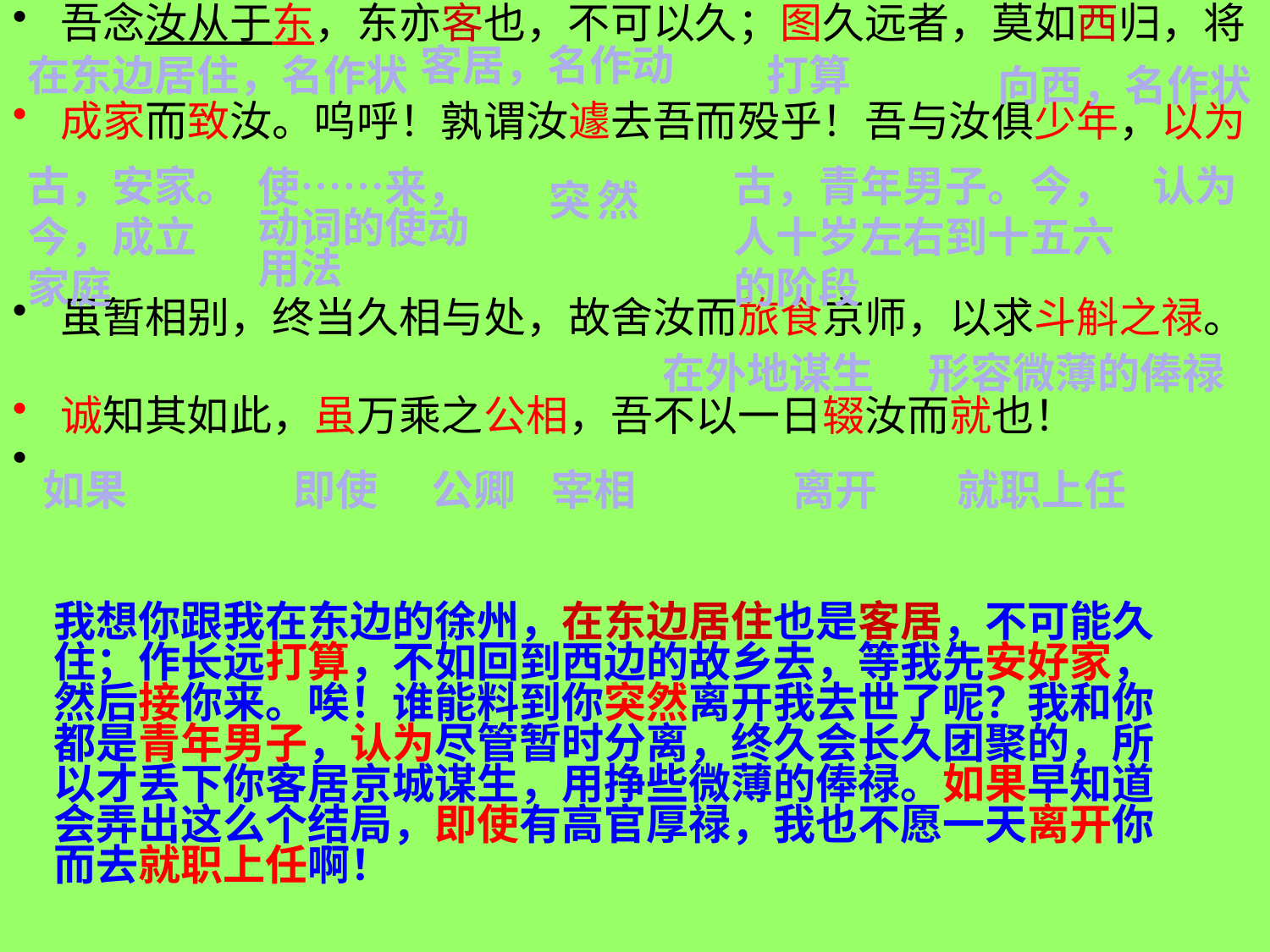

吾念汝从于东，东亦客也，不可以久；图久远者，莫如西归，将

成家而致汝。呜呼！孰谓汝遽去吾而殁乎！吾与汝俱少年，以为

虽暂相别，终当久相与处，故舍汝而旅食京师，以求斗斛之禄。

诚知其如此，虽万乘之公相，吾不以一日辍汝而就也！

客居，名作动
打算
在东边居住，名作状
向西，名作状
古，安家。今，成立家庭
突然
古，青年男子。今，人十岁左右到十五六的阶段
认为
使……来，动词的使动用法

在外地谋生
形容微薄的俸禄
如果
即使
公卿
宰相
离开
就职上任
我想你跟我在东边的徐州，在东边居住也是客居，不可能久住；作长远打算，不如回到西边的故乡去，等我先安好家，然后接你来。唉！谁能料到你突然离开我去世了呢？我和你都是青年男子，认为尽管暂时分离，终久会长久团聚的，所以才丢下你客居京城谋生，用挣些微薄的俸禄。如果早知道会弄出这么个结局，即使有高官厚禄，我也不愿一天离开你而去就职上任啊！